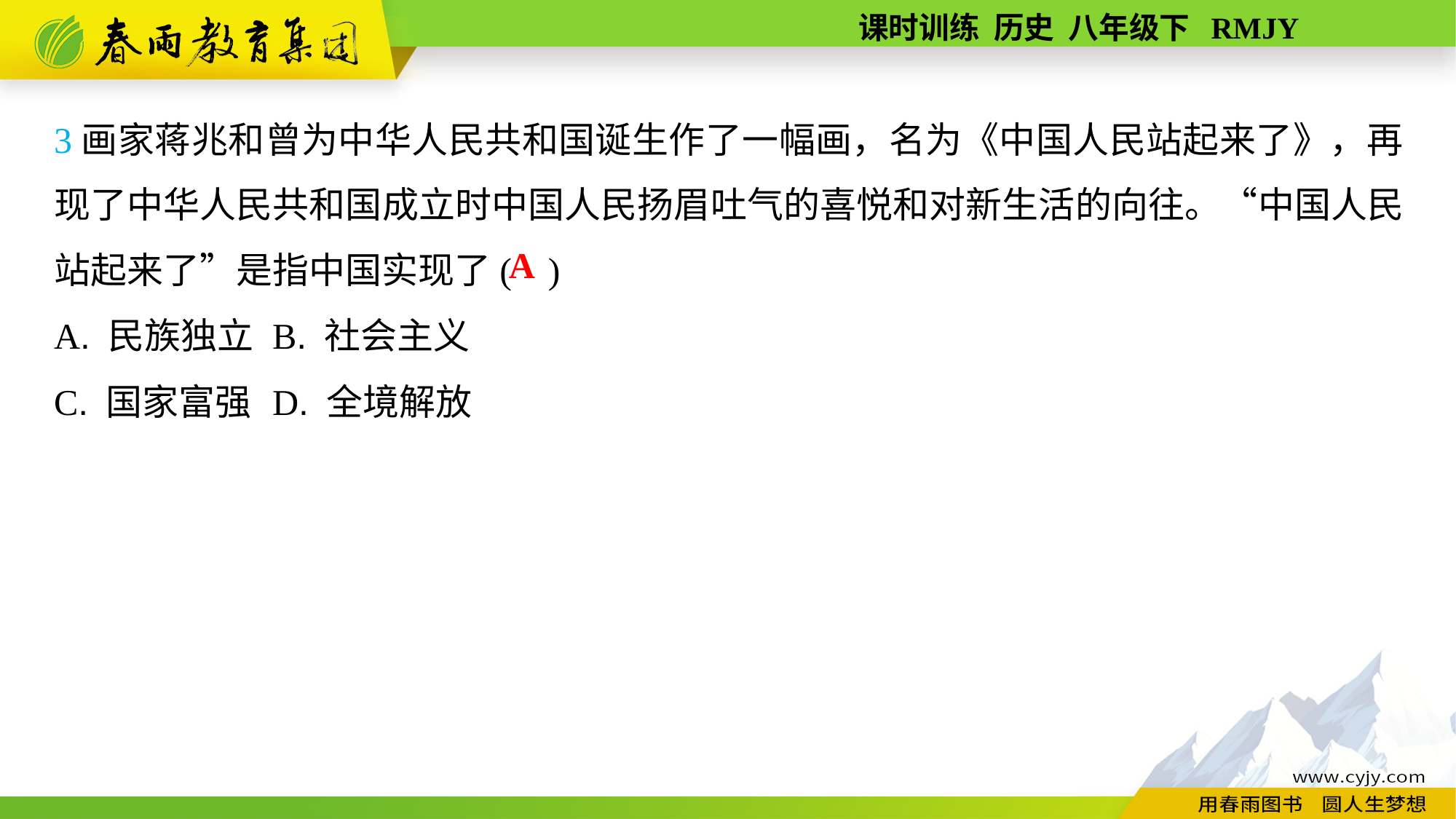

3画家蒋兆和曾为中华人民共和国诞生作了一幅画，名为《中国人民站起来了》，再现了中华人民共和国成立时中国人民扬眉吐气的喜悦和对新生活的向往。“中国人民站起来了”是指中国实现了(    )
A. 民族独立	B. 社会主义
C. 国家富强	D. 全境解放
A